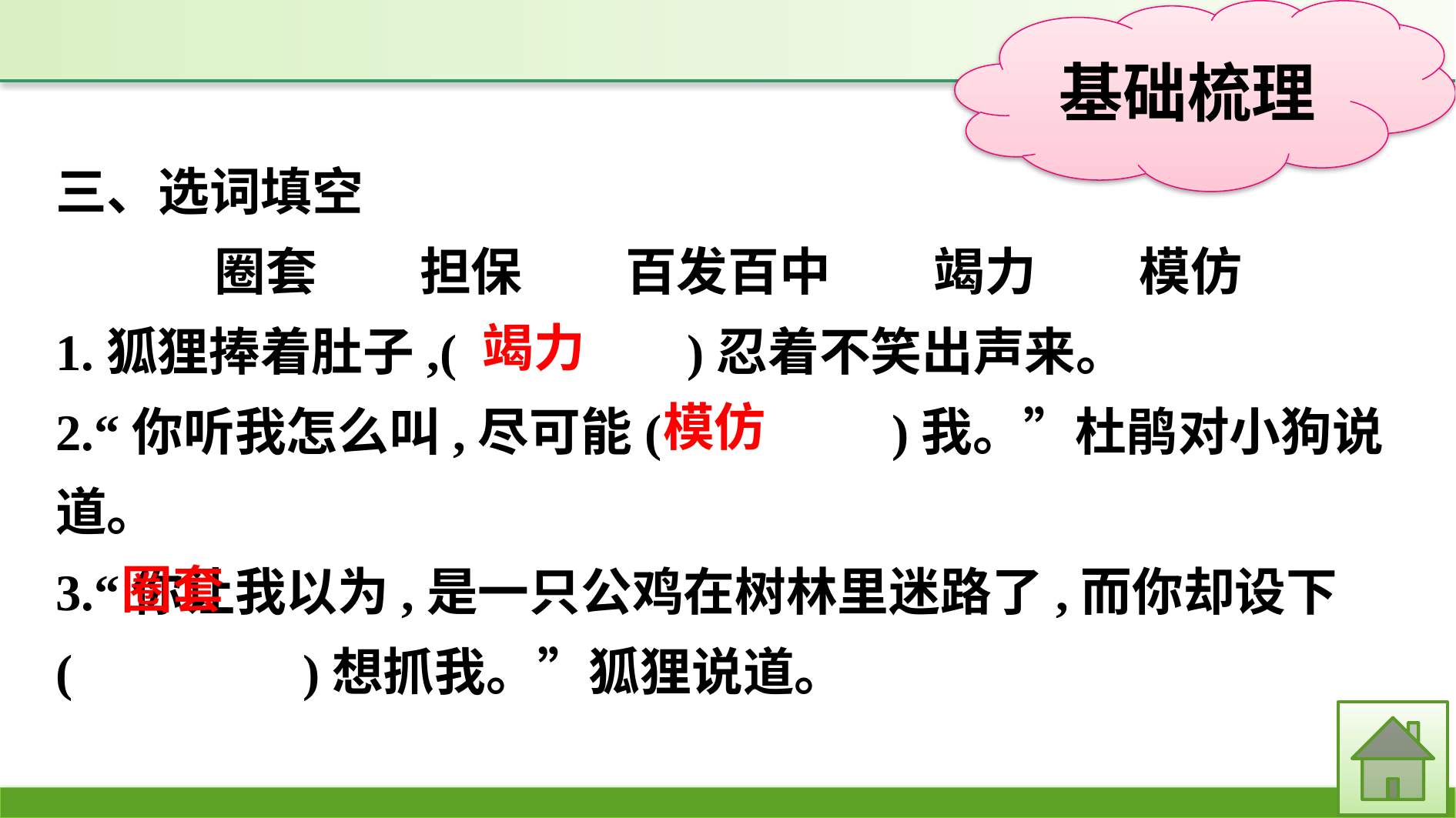

三、选词填空
圈套　　担保　　百发百中　　竭力　　模仿
1.狐狸捧着肚子,(　　　　)忍着不笑出声来。
2.“你听我怎么叫,尽可能(　　　　)我。”杜鹃对小狗说道。
3.“你让我以为,是一只公鸡在树林里迷路了,而你却设下(　　　　)想抓我。”狐狸说道。
竭力
模仿
圈套